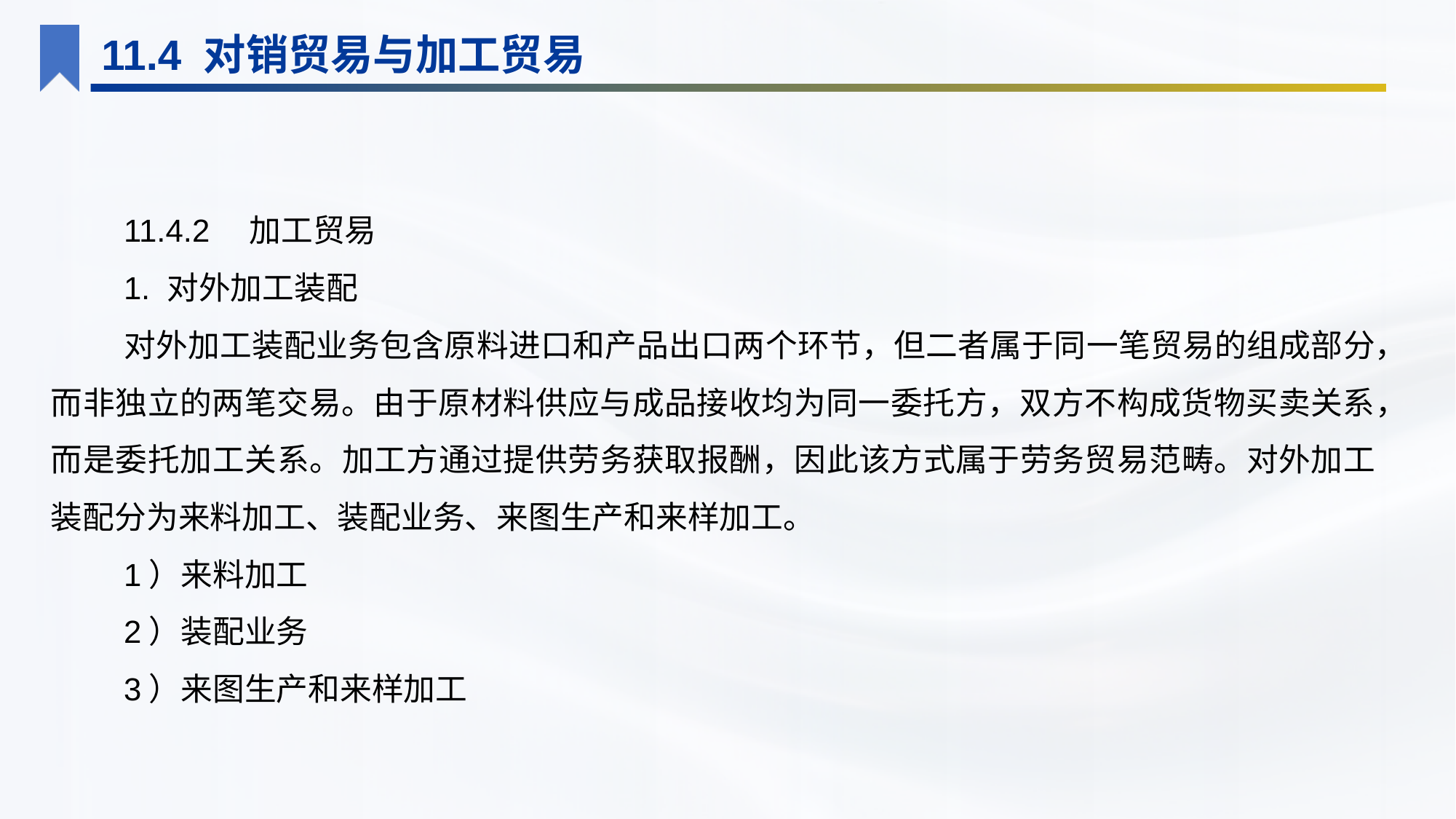

11.4 对销贸易与加工贸易
11.4.2　加工贸易
1. 对外加工装配
对外加工装配业务包含原料进口和产品出口两个环节，但二者属于同一笔贸易的组成部分，而非独立的两笔交易。由于原材料供应与成品接收均为同一委托方，双方不构成货物买卖关系，而是委托加工关系。加工方通过提供劳务获取报酬，因此该方式属于劳务贸易范畴。对外加工装配分为来料加工、装配业务、来图生产和来样加工。
1）来料加工
2）装配业务
3）来图生产和来样加工